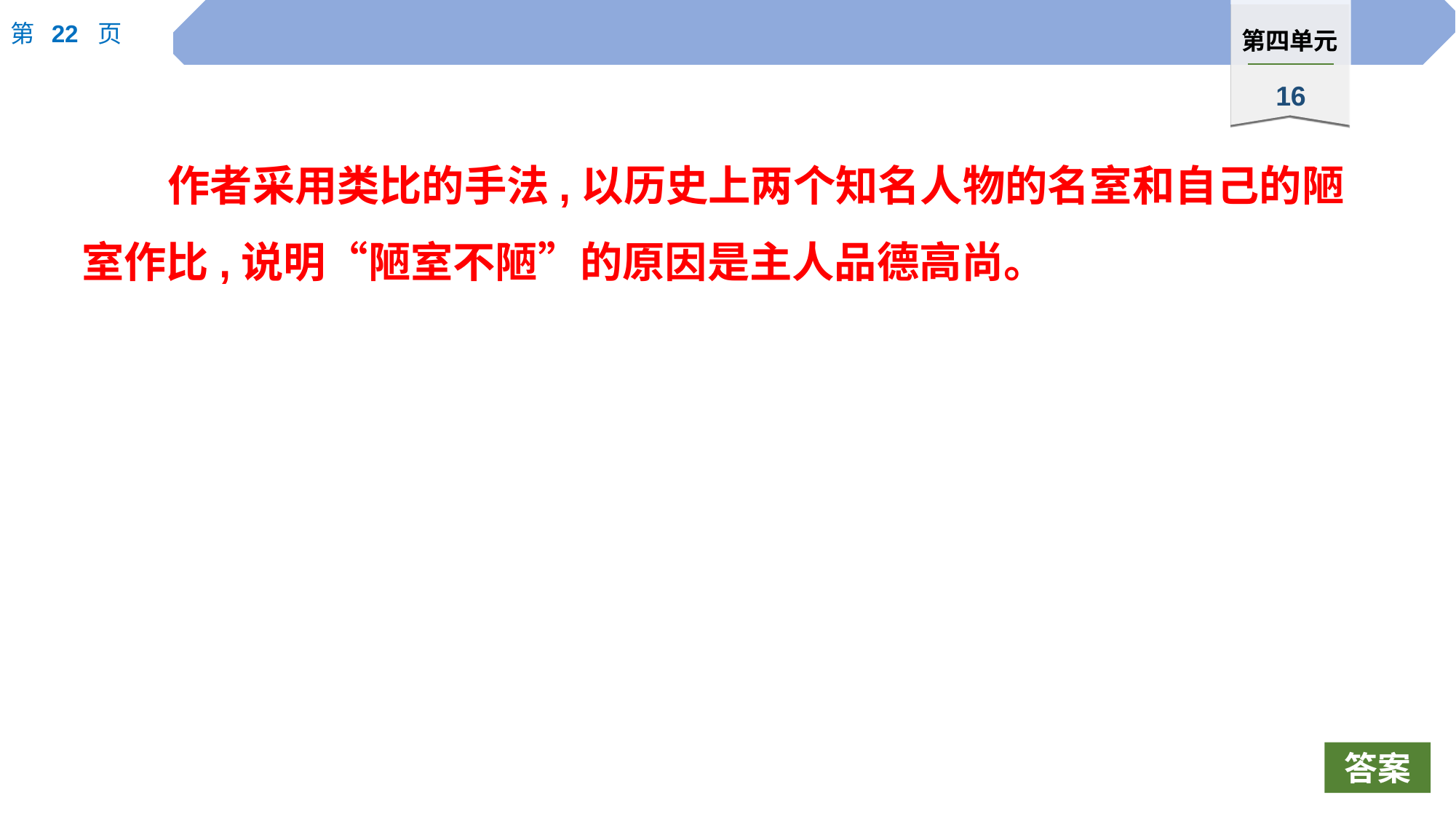

作者采用类比的手法,以历史上两个知名人物的名室和自己的陋室作比,说明“陋室不陋”的原因是主人品德高尚。
答案